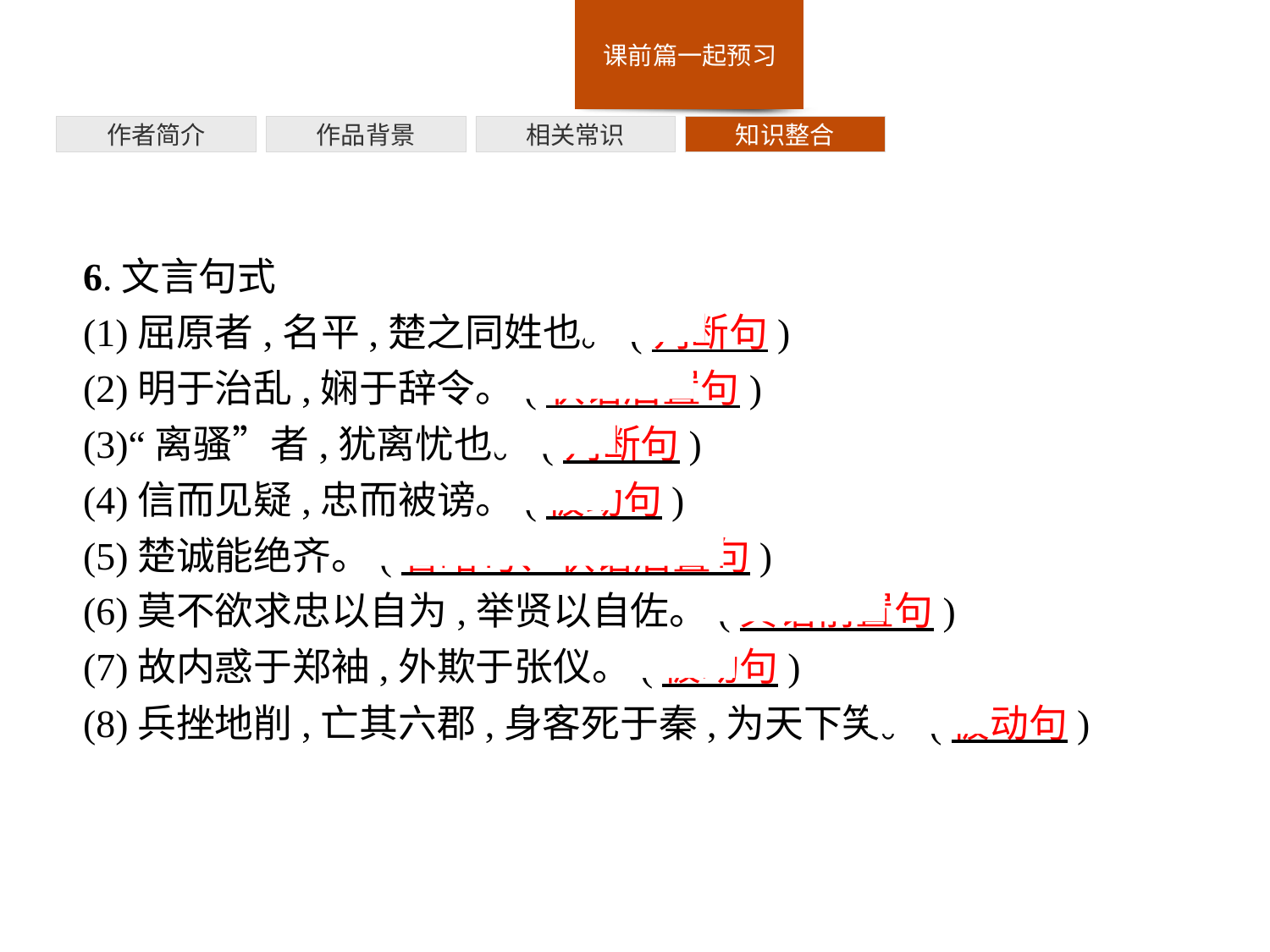

作者简介
作品背景
相关常识
知识整合
6.文言句式
(1)屈原者,名平,楚之同姓也。(判断句)
(2)明于治乱,娴于辞令。(状语后置句)
(3)“离骚”者,犹离忧也。(判断句)
(4)信而见疑,忠而被谤。(被动句)
(5)楚诚能绝齐。(省略句、状语后置句)
(6)莫不欲求忠以自为,举贤以自佐。(宾语前置句)
(7)故内惑于郑袖,外欺于张仪。(被动句)
(8)兵挫地削,亡其六郡,身客死于秦,为天下笑。(被动句)